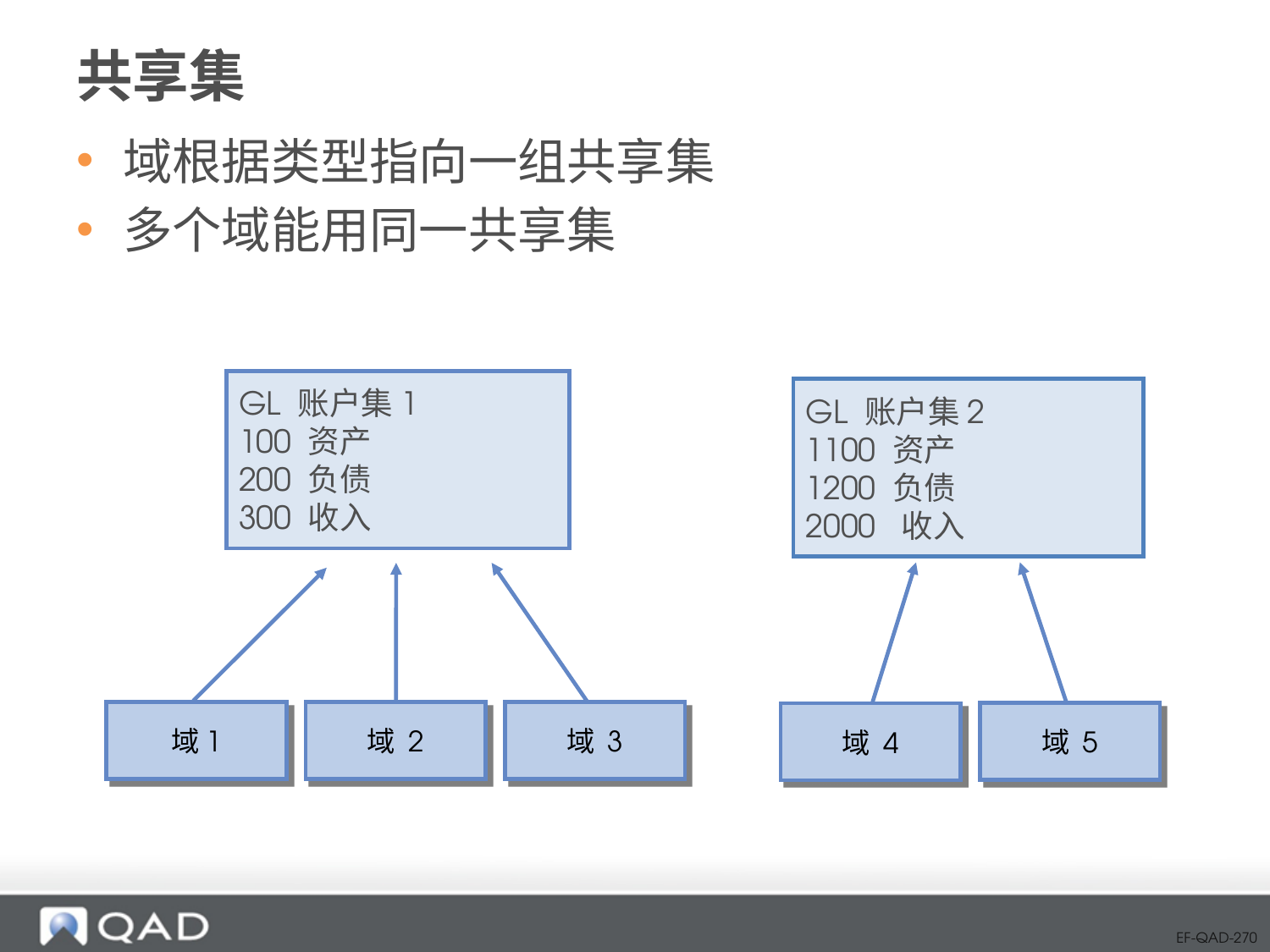

# 共享集
域根据类型指向一组共享集
多个域能用同一共享集

GL 账户集1
100 资产
200 负债
300 收入
GL 账户集2
1100 资产
1200 负债
2000  收入

域1
域 2
域 3
域 5
域 4
EF-QAD-270